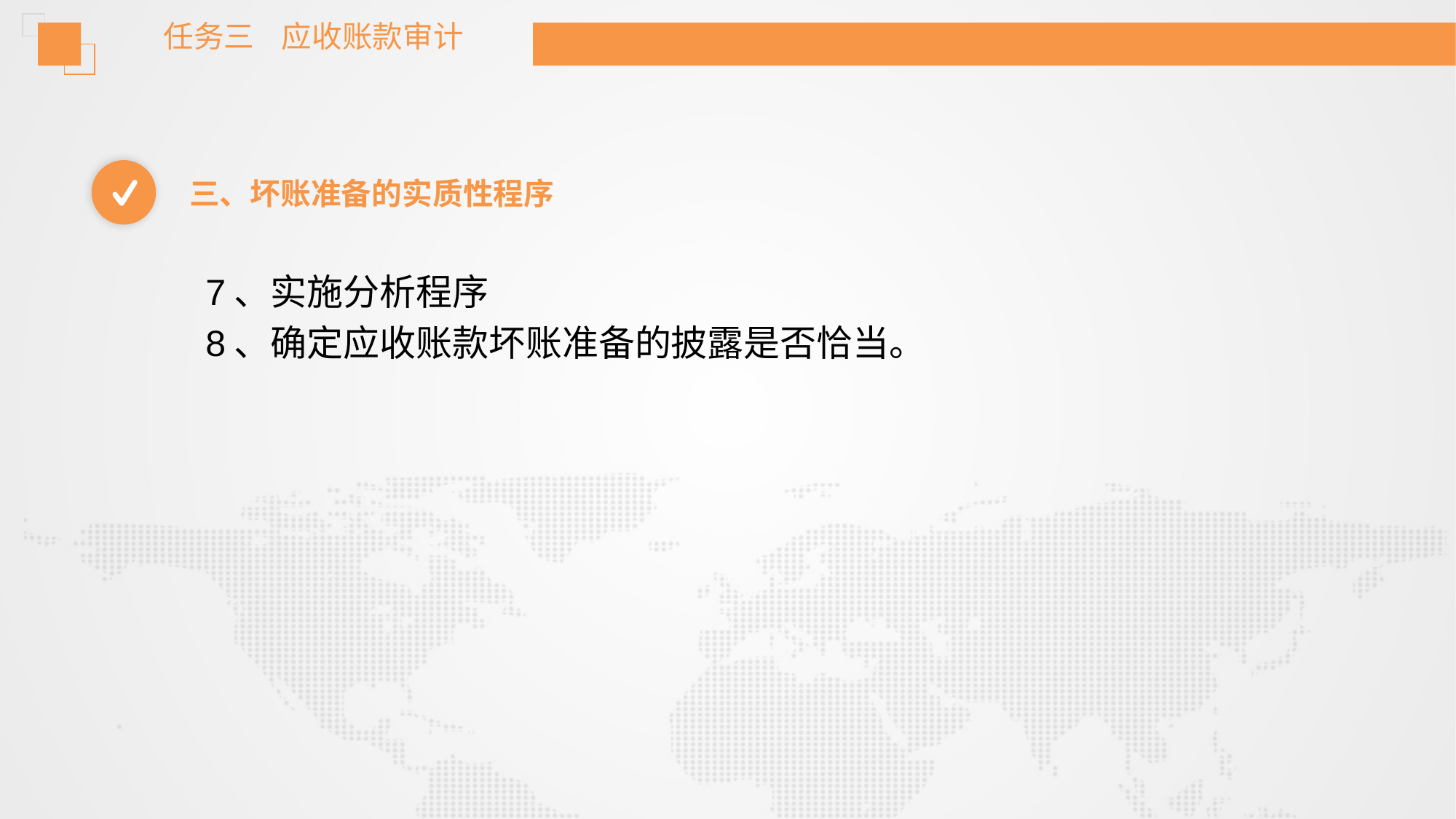

任务三    应收账款审计

三、坏账准备的实质性程序

7、实施分析程序
8、确定应收账款坏账准备的披露是否恰当。